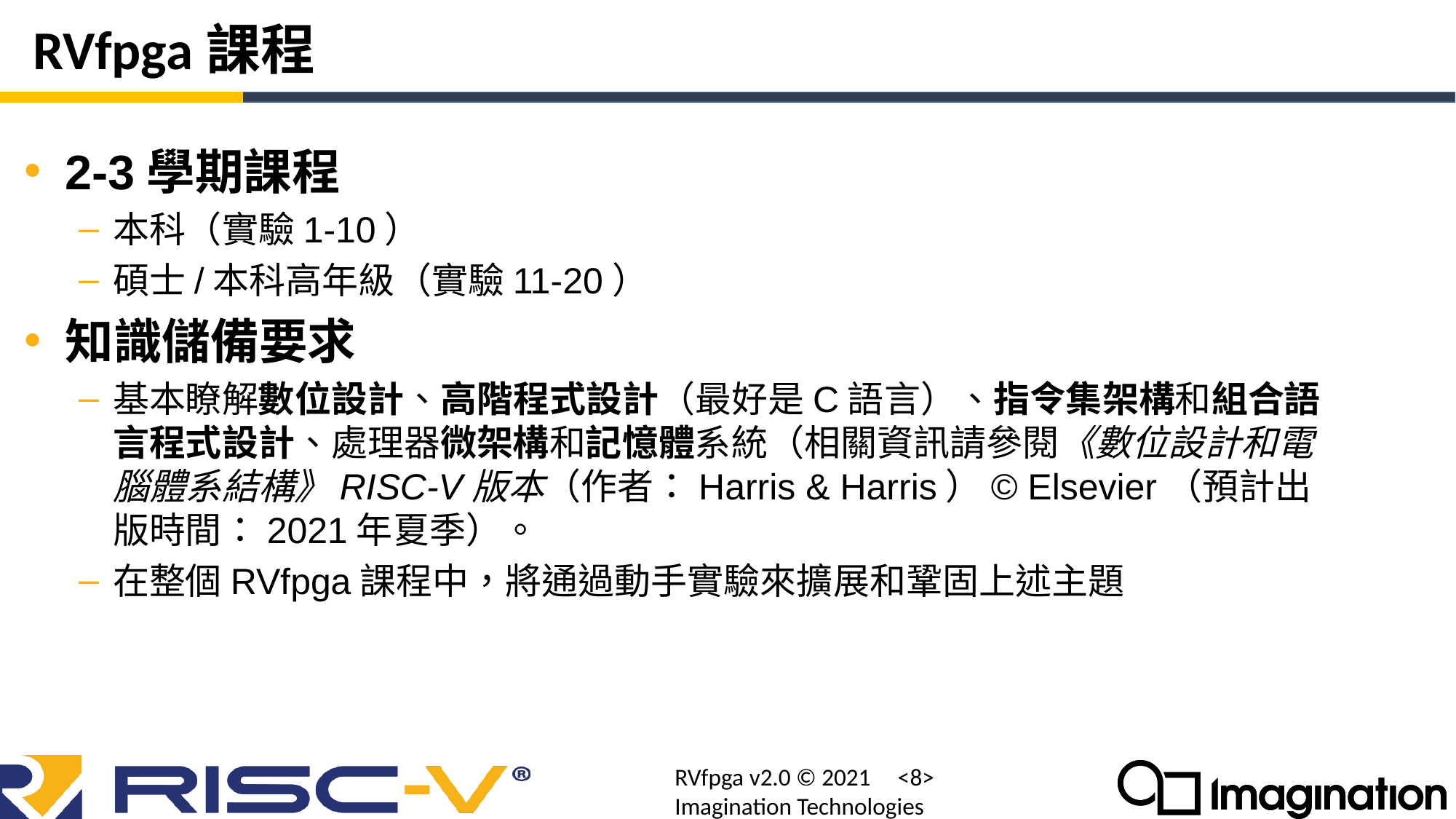

# RVfpga課程
2-3學期課程
本科（實驗1-10）
碩士/本科高年級（實驗11-20）
知識儲備要求
基本瞭解數位設計、高階程式設計（最好是C語言）、指令集架構和組合語言程式設計、處理器微架構和記憶體系統（相關資訊請參閱《數位設計和電腦體系結構》RISC-V版本（作者：Harris & Harris）© Elsevier（預計出版時間：2021年夏季）。
在整個RVfpga課程中，將通過動手實驗來擴展和鞏固上述主題